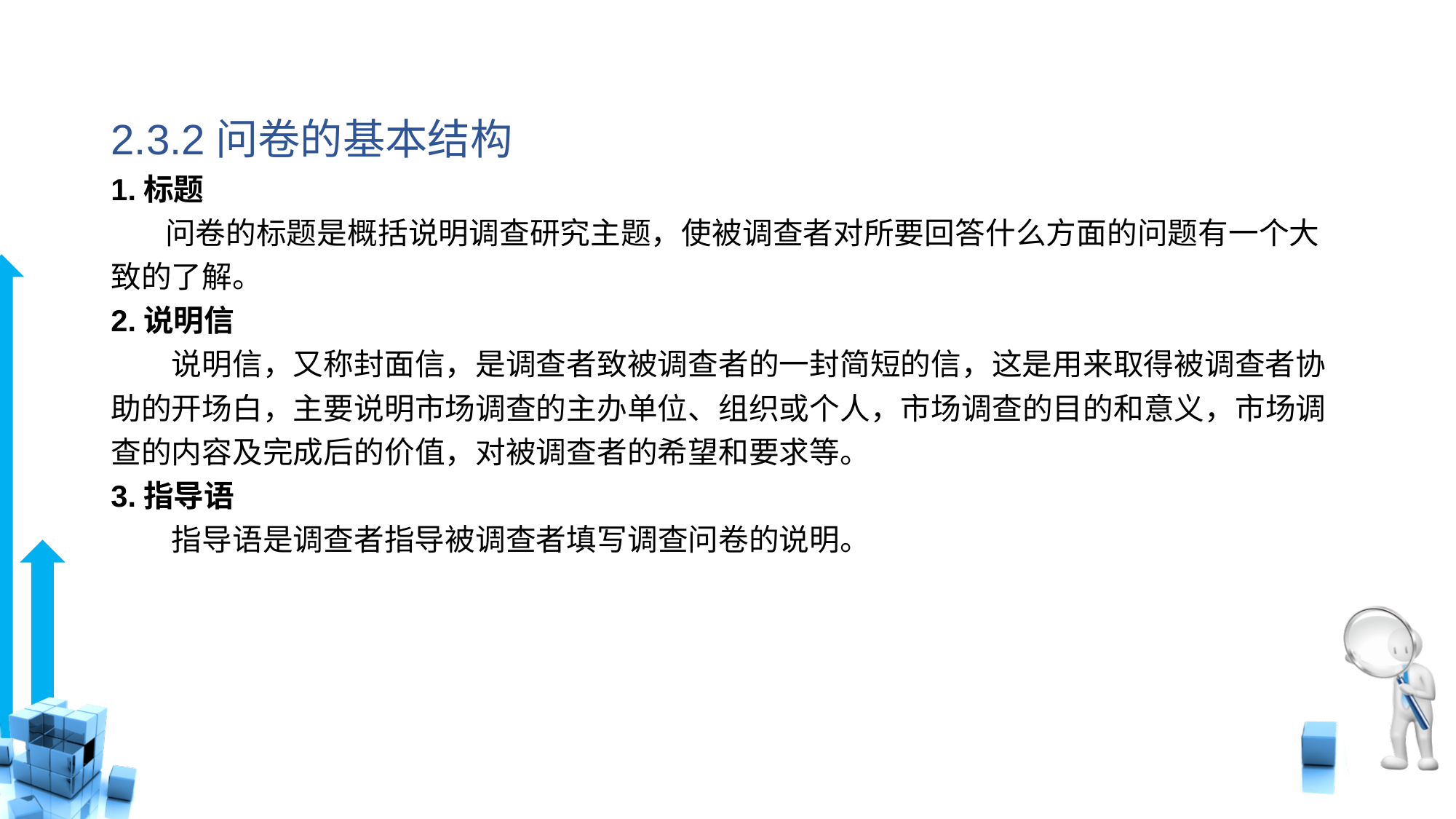

# 2.3.2问卷的基本结构
1.标题
       问卷的标题是概括说明调查研究主题，使被调查者对所要回答什么方面的问题有一个大致的了解。
2.说明信
　　说明信，又称封面信，是调查者致被调查者的一封简短的信，这是用来取得被调查者协助的开场白，主要说明市场调查的主办单位、组织或个人，市场调查的目的和意义，市场调查的内容及完成后的价值，对被调查者的希望和要求等。
3.指导语
　　指导语是调查者指导被调查者填写调查问卷的说明。